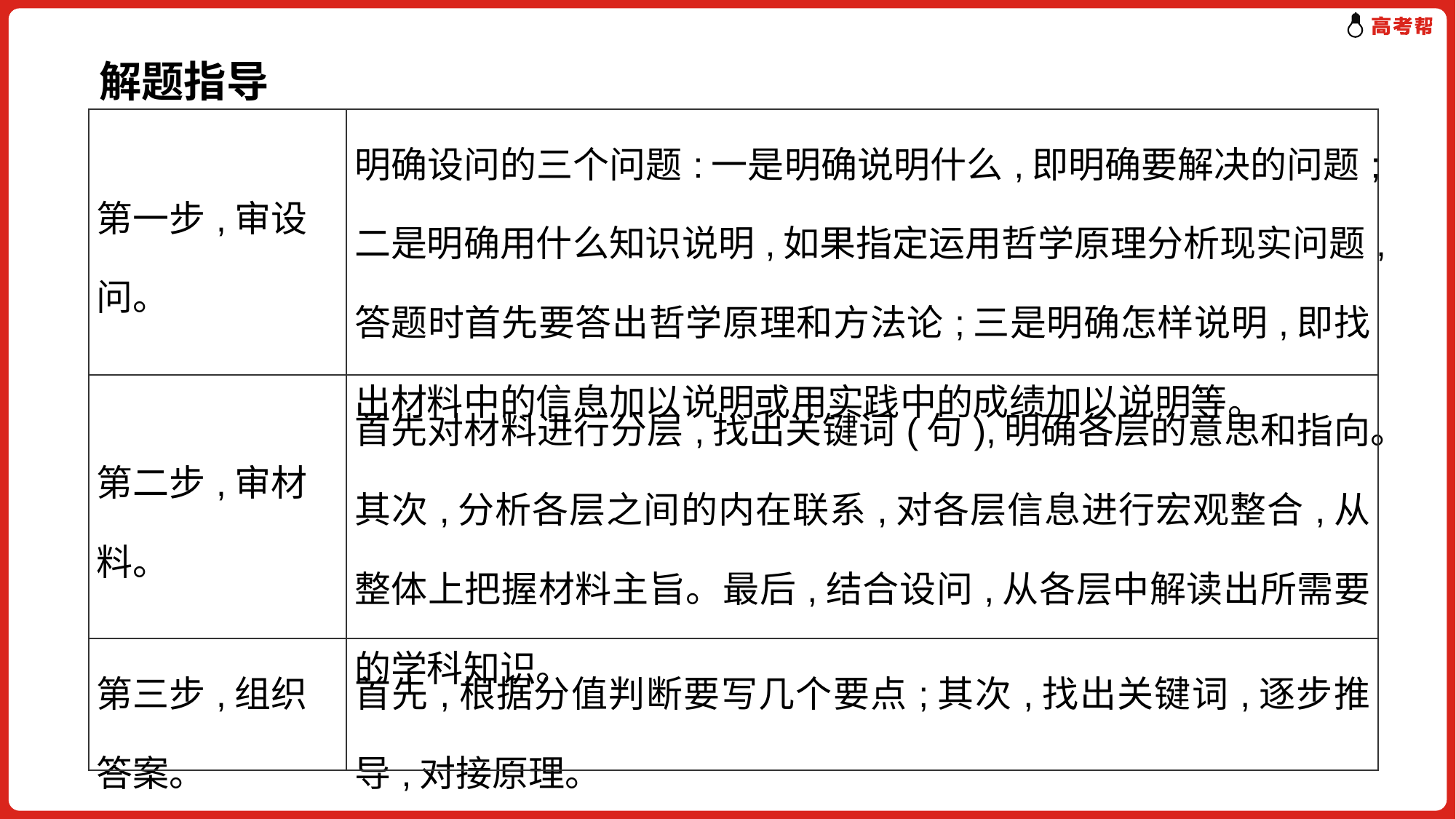

解题指导

| 第一步,审设问。 | 明确设问的三个问题:一是明确说明什么,即明确要解决的问题;二是明确用什么知识说明,如果指定运用哲学原理分析现实问题,答题时首先要答出哲学原理和方法论;三是明确怎样说明,即找出材料中的信息加以说明或用实践中的成绩加以说明等。 |
| --- | --- |
| 第二步,审材料。 | 首先对材料进行分层,找出关键词(句),明确各层的意思和指向。其次,分析各层之间的内在联系,对各层信息进行宏观整合,从整体上把握材料主旨。最后,结合设问,从各层中解读出所需要的学科知识。 |
| 第三步,组织答案。 | 首先,根据分值判断要写几个要点;其次,找出关键词,逐步推导,对接原理。 |